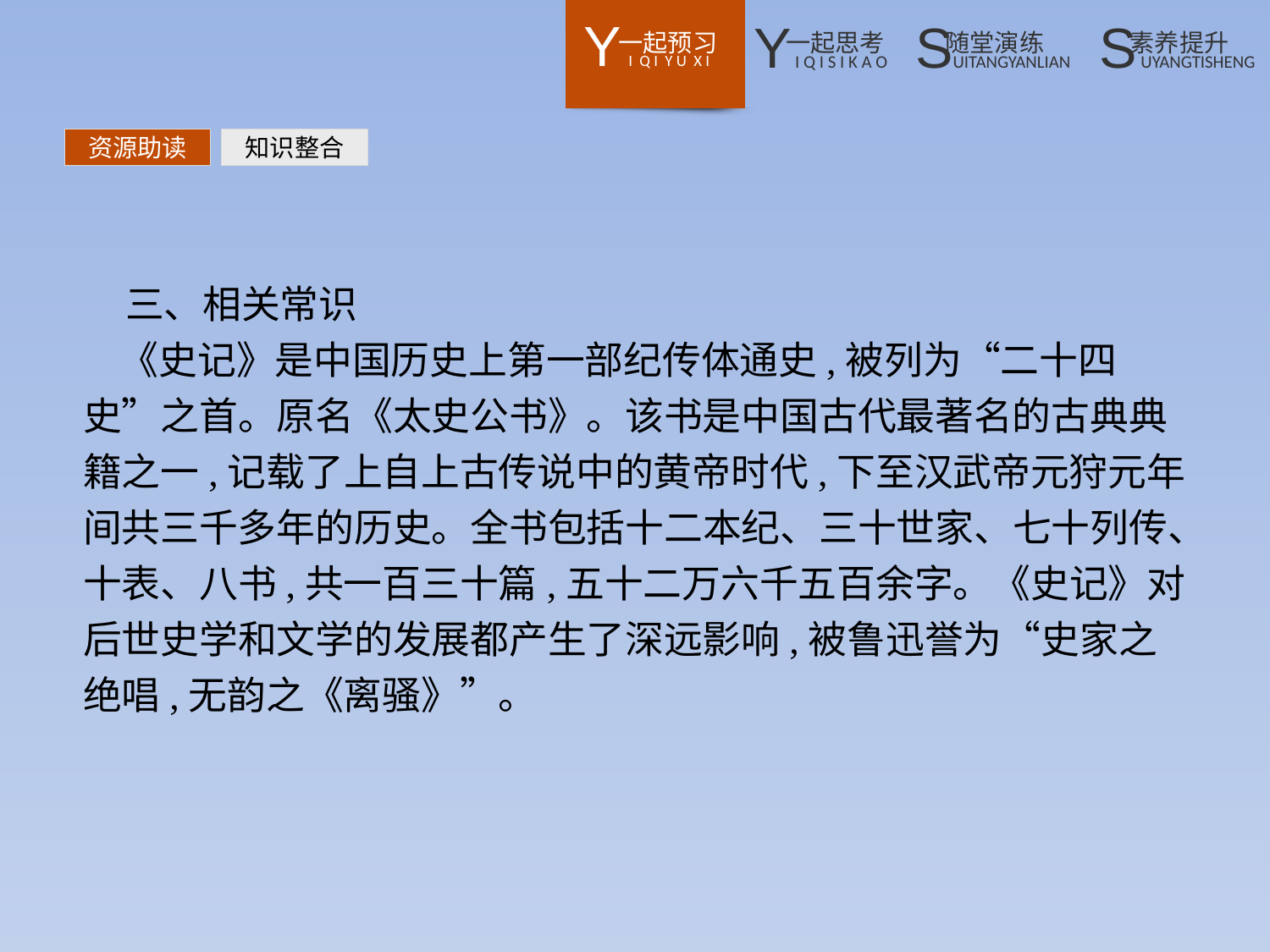

资源助读
知识整合
三、相关常识
《史记》是中国历史上第一部纪传体通史,被列为“二十四史”之首。原名《太史公书》。该书是中国古代最著名的古典典籍之一,记载了上自上古传说中的黄帝时代,下至汉武帝元狩元年间共三千多年的历史。全书包括十二本纪、三十世家、七十列传、十表、八书,共一百三十篇,五十二万六千五百余字。《史记》对后世史学和文学的发展都产生了深远影响,被鲁迅誉为“史家之绝唱,无韵之《离骚》”。